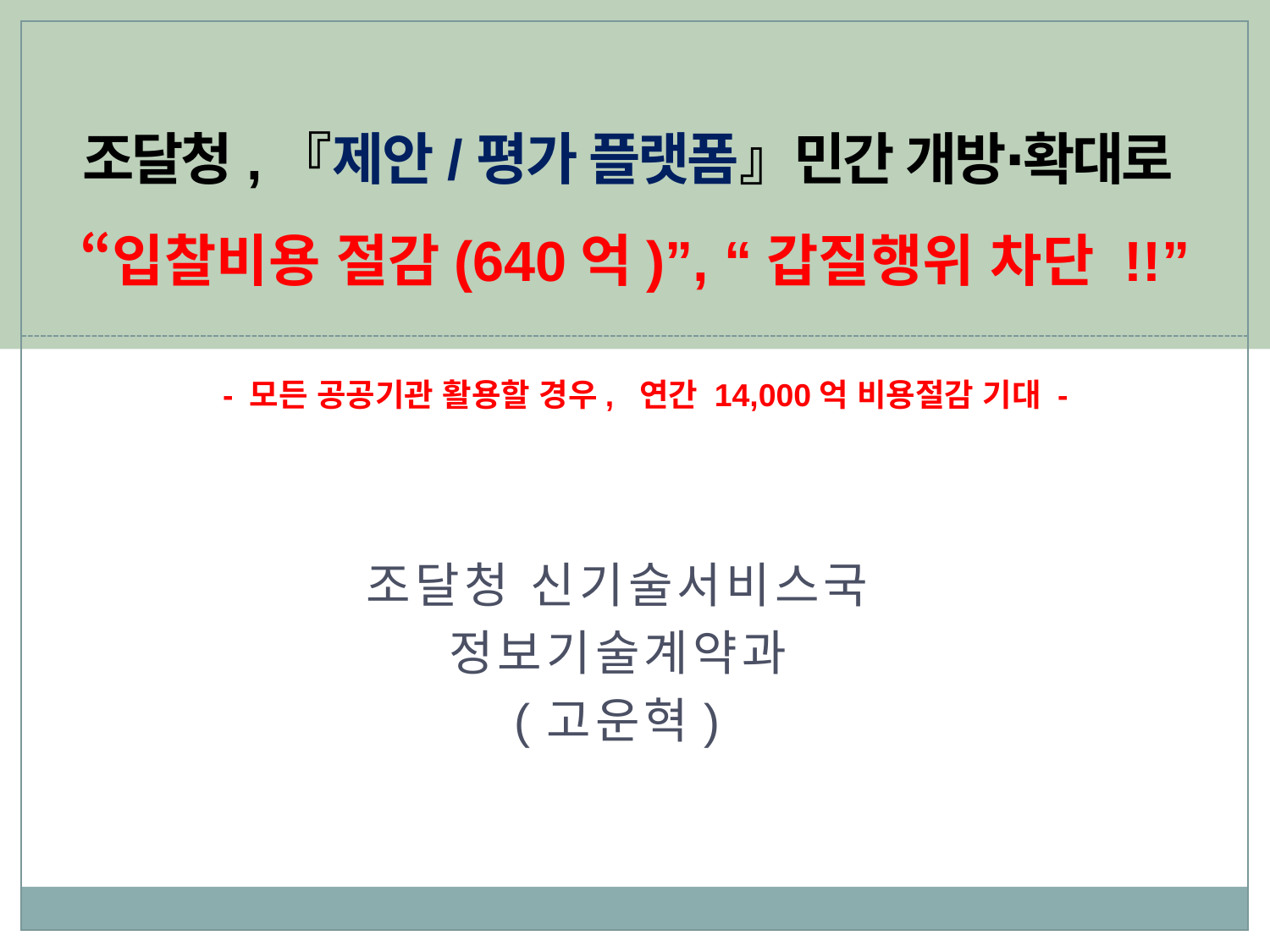

# 조달청,『제안/평가 플랫폼』민간 개방⋅확대로  “입찰비용 절감(640억)”, “갑질행위 차단 !!”
- 모든 공공기관 활용할 경우,  연간 14,000억 비용절감 기대 -

조달청 신기술서비스국
정보기술계약과
 (고운혁)